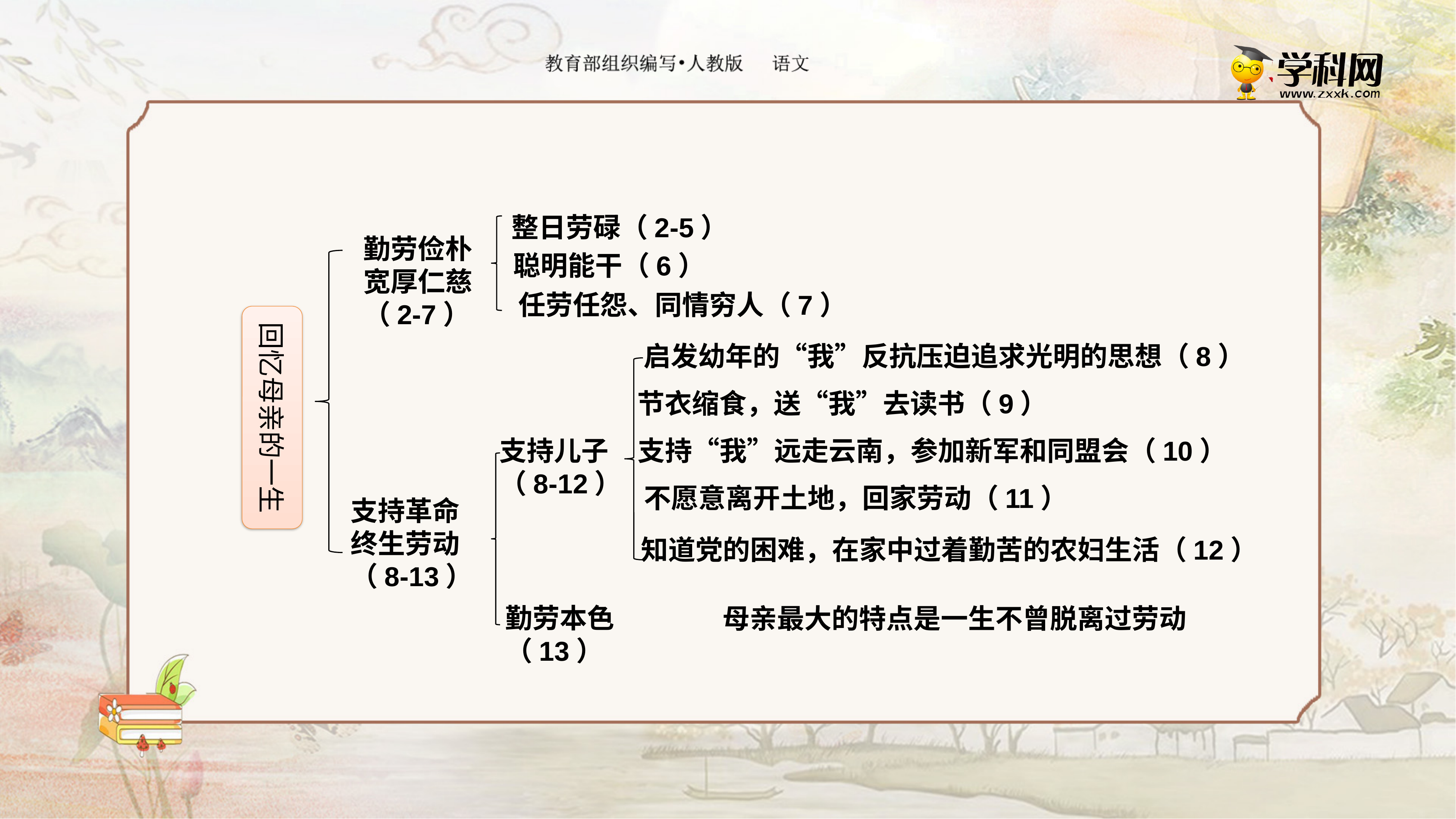

整日劳碌（2-5）

勤劳俭朴
宽厚仁慈
（2-7）
聪明能干（6）

任劳任怨、同情穷人（7）
回忆母亲的一生
启发幼年的“我”反抗压迫追求光明的思想（8）

节衣缩食，送“我”去读书（9）
支持“我”远走云南，参加新军和同盟会（10）
支持儿子
（8-12）

不愿意离开土地，回家劳动（11）
支持革命
终生劳动
（8-13）
知道党的困难，在家中过着勤苦的农妇生活（12）
勤劳本色（13）
母亲最大的特点是一生不曾脱离过劳动